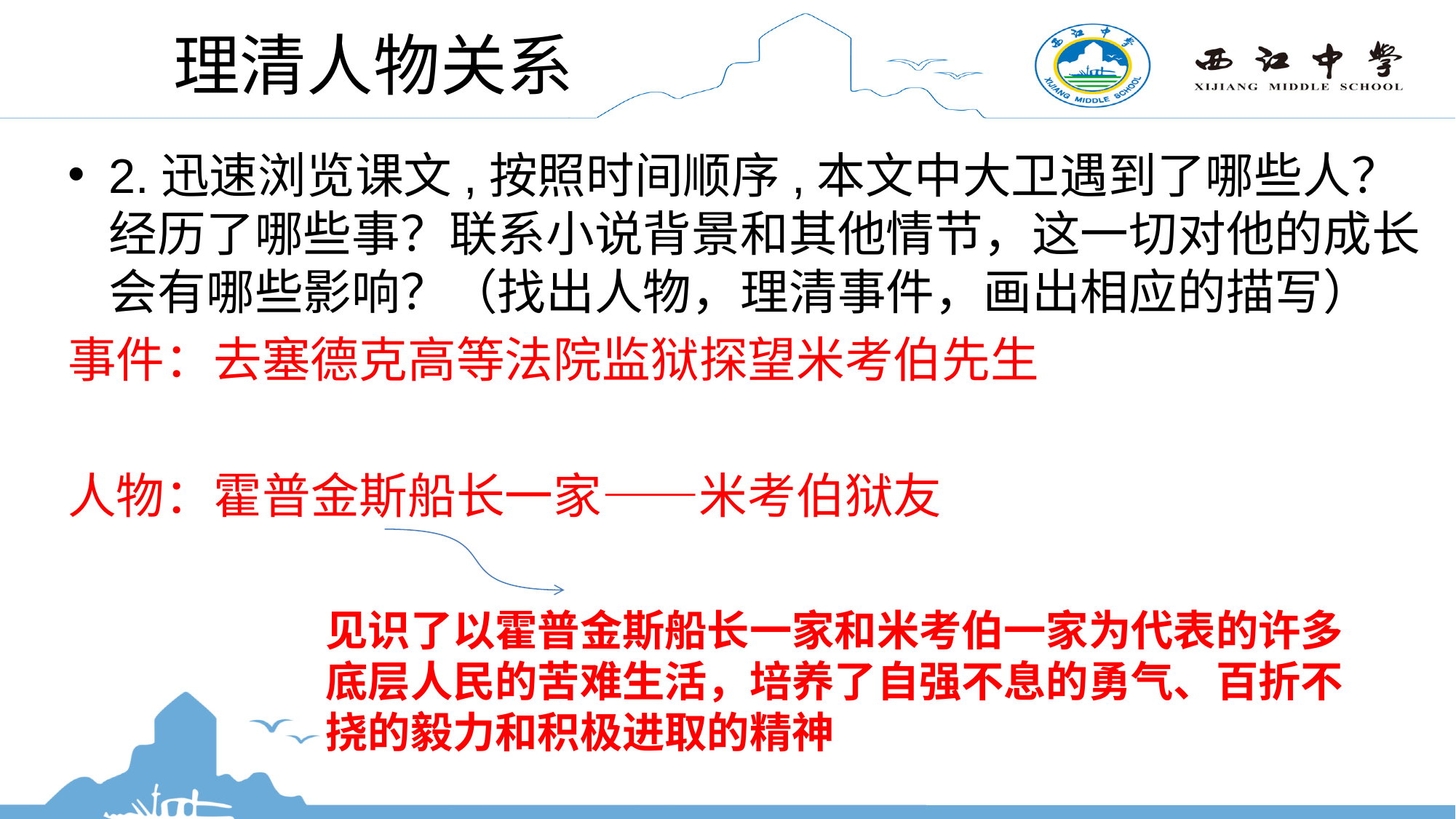

# 理清人物关系
2.迅速浏览课文,按照时间顺序,本文中大卫遇到了哪些人？经历了哪些事？联系小说背景和其他情节，这一切对他的成长会有哪些影响？（找出人物，理清事件，画出相应的描写）
事件：去塞德克高等法院监狱探望米考伯先生

人物：霍普金斯船长一家——米考伯狱友

见识了以霍普金斯船长一家和米考伯一家为代表的许多底层人民的苦难生活，培养了自强不息的勇气、百折不挠的毅力和积极进取的精神